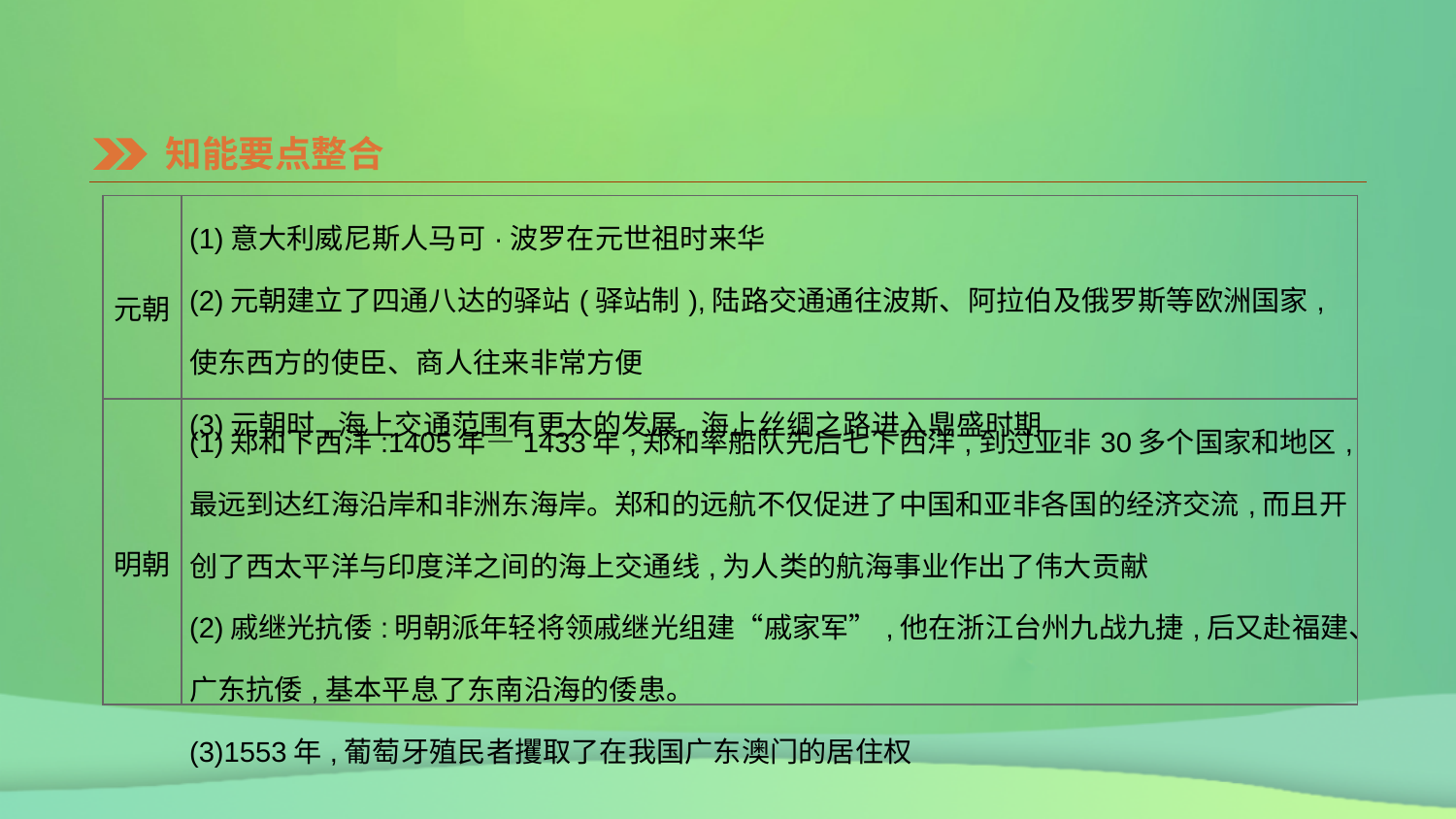

知能要点整合

| 元朝 | (1)意大利威尼斯人马可·波罗在元世祖时来华 (2)元朝建立了四通八达的驿站(驿站制),陆路交通通往波斯、阿拉伯及俄罗斯等欧洲国家,使东西方的使臣、商人往来非常方便 (3)元朝时,海上交通范围有更大的发展,海上丝绸之路进入鼎盛时期 |
| --- | --- |
| 明朝 | (1)郑和下西洋:1405年—1433年,郑和率船队先后七下西洋,到过亚非30多个国家和地区,最远到达红海沿岸和非洲东海岸。郑和的远航不仅促进了中国和亚非各国的经济交流,而且开创了西太平洋与印度洋之间的海上交通线,为人类的航海事业作出了伟大贡献 (2)戚继光抗倭:明朝派年轻将领戚继光组建“戚家军”,他在浙江台州九战九捷,后又赴福建、广东抗倭,基本平息了东南沿海的倭患。 (3)1553年,葡萄牙殖民者攫取了在我国广东澳门的居住权 |